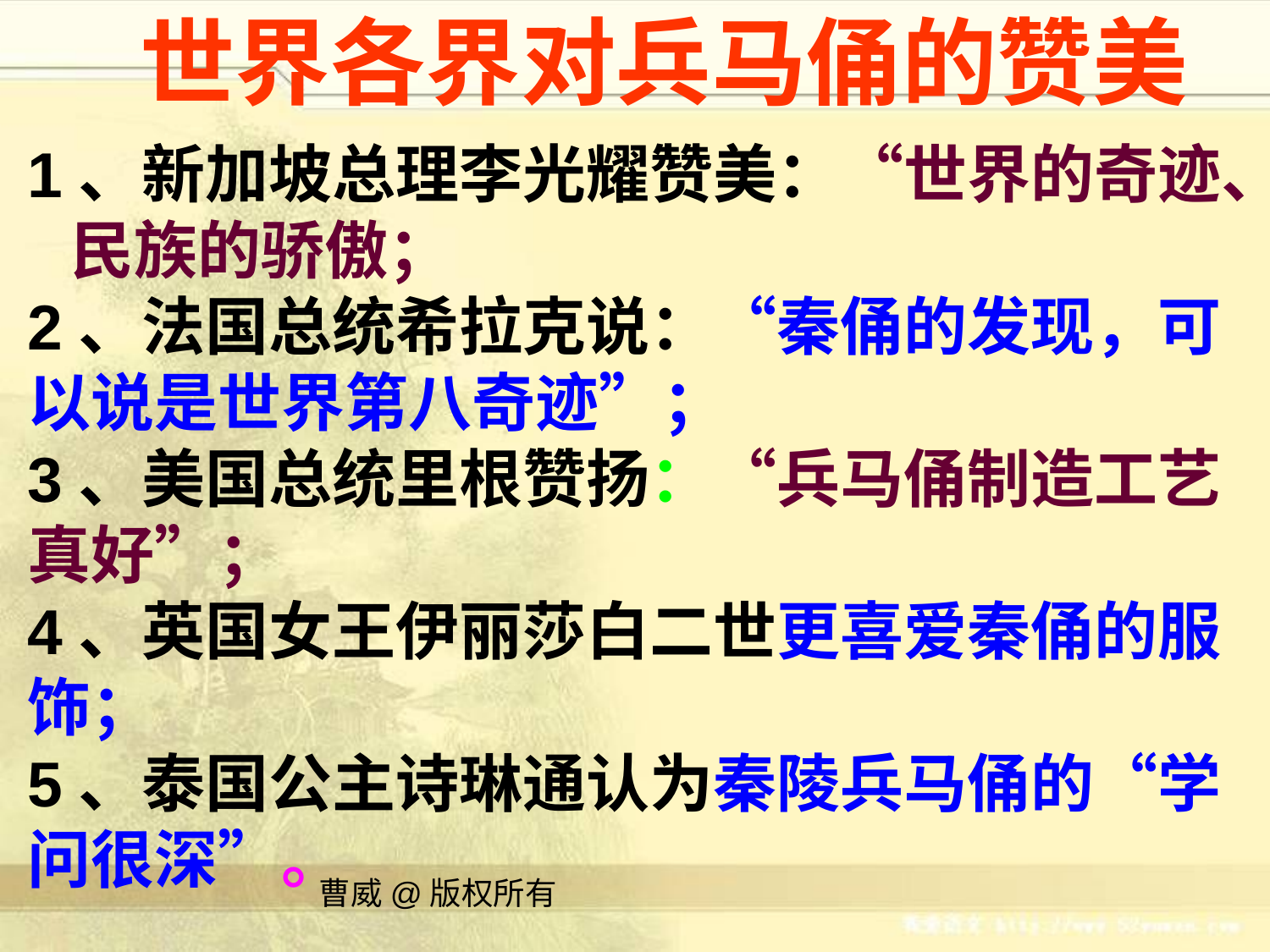

世界各界对兵马俑的赞美
1、新加坡总理李光耀赞美：“世界的奇迹、   民族的骄傲；
2、法国总统希拉克说：“秦俑的发现，可以说是世界第八奇迹”；
3、美国总统里根赞扬：“兵马俑制造工艺真好”；
4、英国女王伊丽莎白二世更喜爱秦俑的服饰；
5、泰国公主诗琳通认为秦陵兵马俑的“学问很深”。